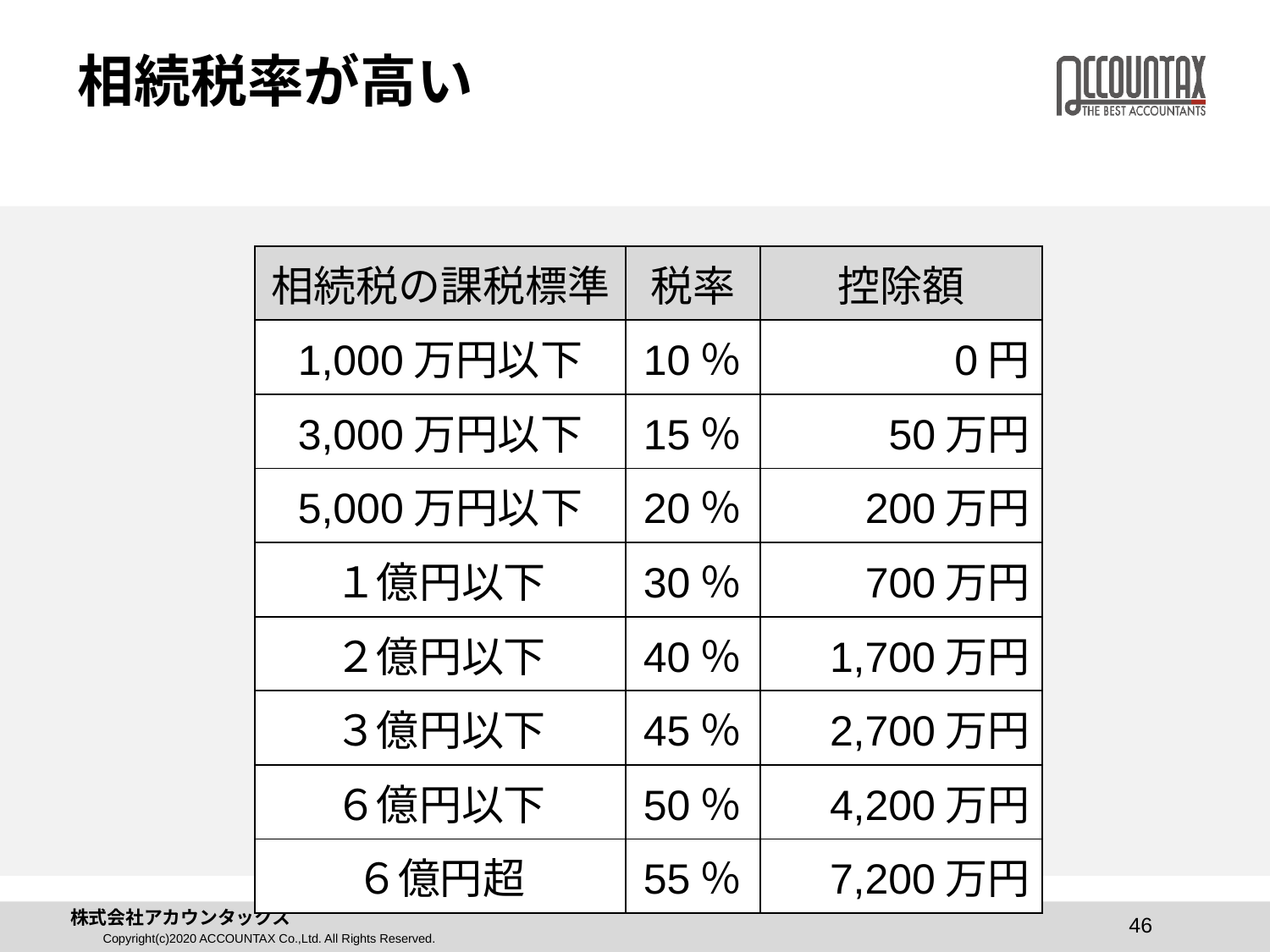

# 相続税率が高い

| 相続税の課税標準 | 税率 | 控除額 |
| --- | --- | --- |
| 1,000万円以下 | 10％ | 0円 |
| 3,000万円以下 | 15％ | 50万円 |
| 5,000万円以下 | 20％ | 200万円 |
| １億円以下 | 30％ | 700万円 |
| ２億円以下 | 40％ | 1,700万円 |
| ３億円以下 | 45％ | 2,700万円 |
| ６億円以下 | 50％ | 4,200万円 |
| ６億円超 | 55％ | 7,200万円 |
46